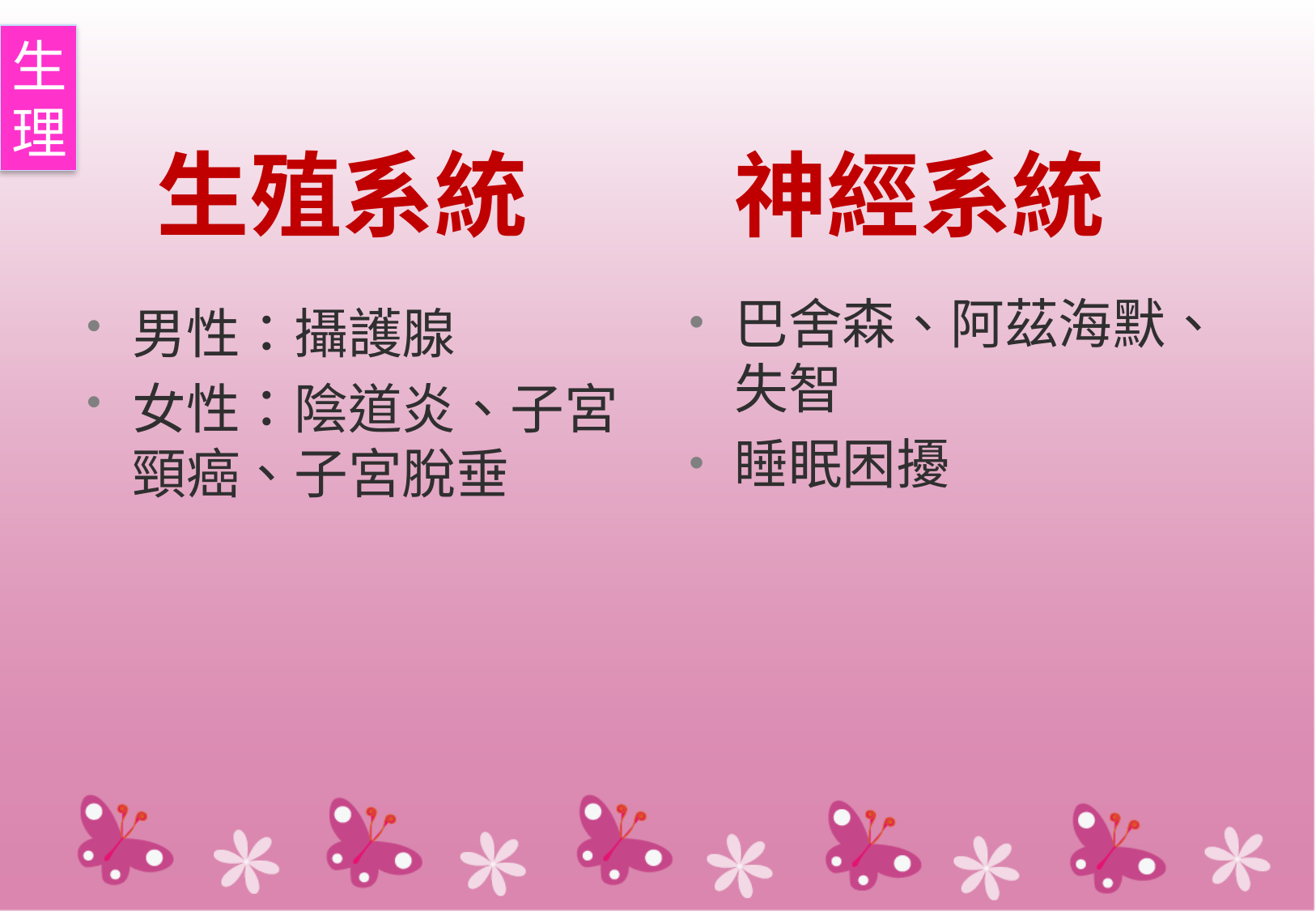

生
理
#
生殖系統
神經系統
巴舍森、阿茲海默、失智
睡眠困擾
男性：攝護腺
女性：陰道炎、子宮頸癌、子宮脫垂